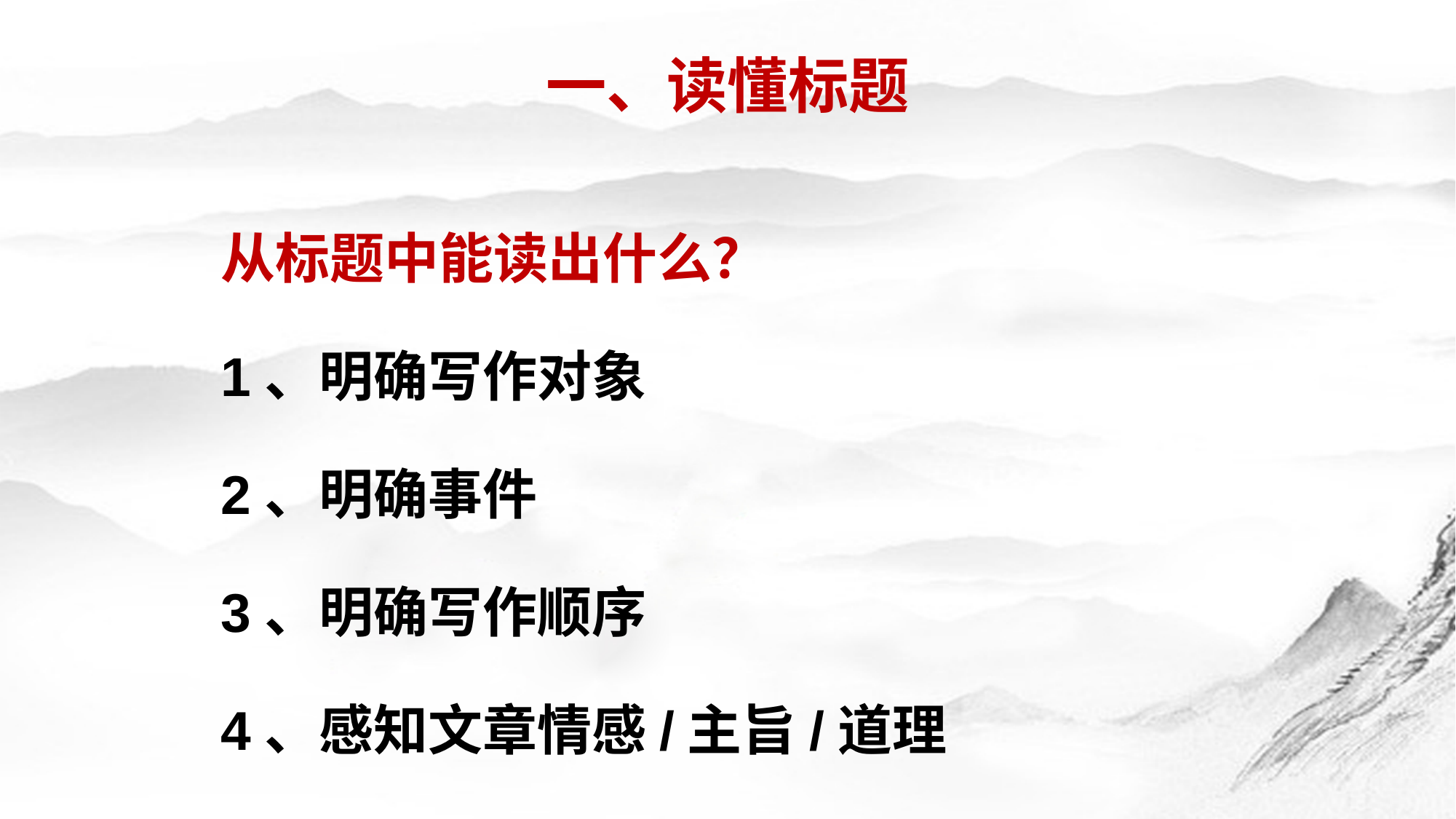

一、读懂标题
从标题中能读出什么？
1、明确写作对象
2、明确事件
3、明确写作顺序
4、感知文章情感/主旨/道理